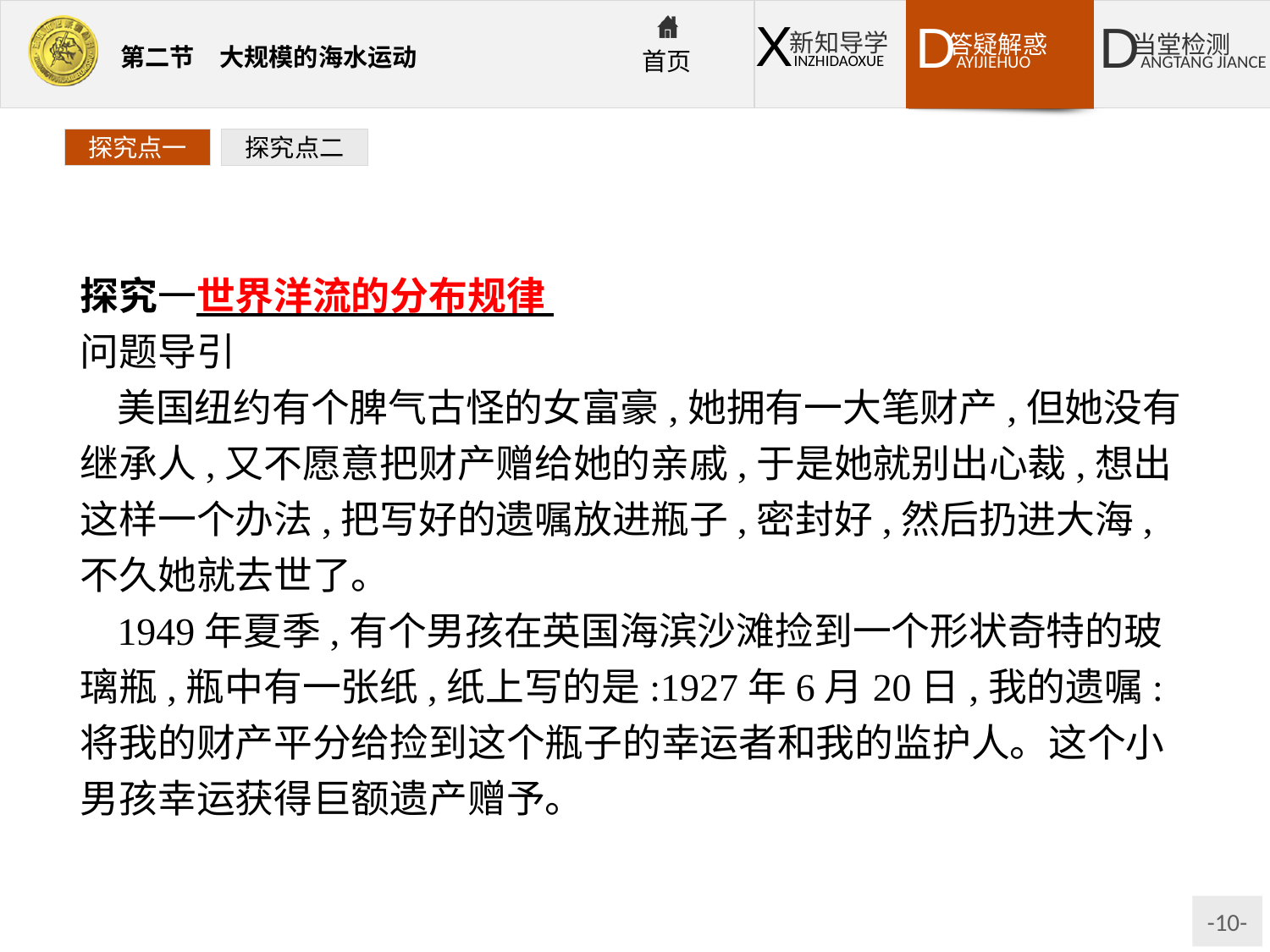

探究点一
探究点二
探究一世界洋流的分布规律
问题导引
美国纽约有个脾气古怪的女富豪,她拥有一大笔财产,但她没有继承人,又不愿意把财产赠给她的亲戚,于是她就别出心裁,想出这样一个办法,把写好的遗嘱放进瓶子,密封好,然后扔进大海,不久她就去世了。
1949年夏季,有个男孩在英国海滨沙滩捡到一个形状奇特的玻璃瓶,瓶中有一张纸,纸上写的是:1927年6月20日,我的遗嘱:将我的财产平分给捡到这个瓶子的幸运者和我的监护人。这个小男孩幸运获得巨额遗产赠予。